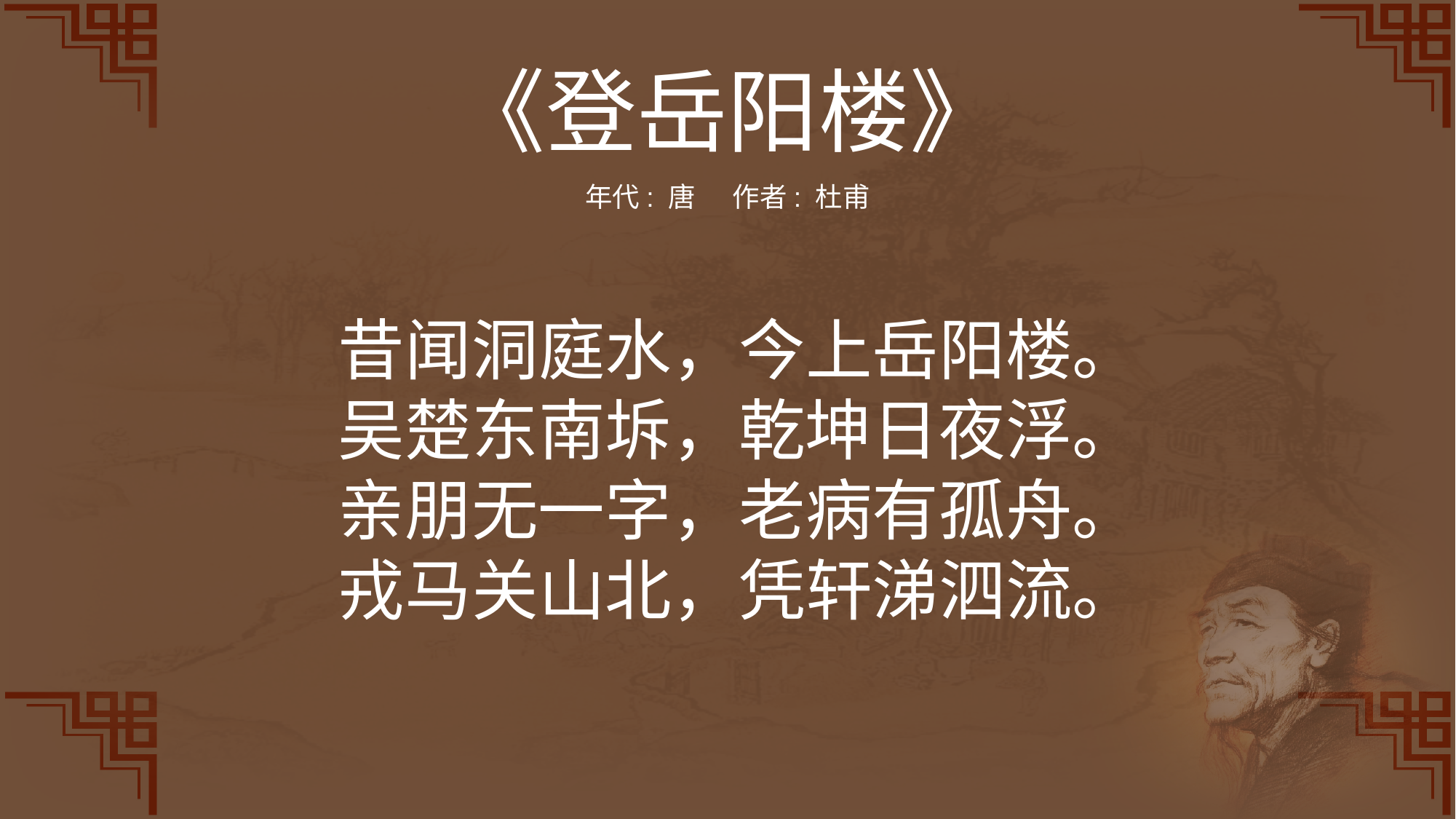

《登岳阳楼》
年代: 唐      作者: 杜甫
昔闻洞庭水，今上岳阳楼。
吴楚东南坼，乾坤日夜浮。
亲朋无一字，老病有孤舟。
戎马关山北，凭轩涕泗流。
.